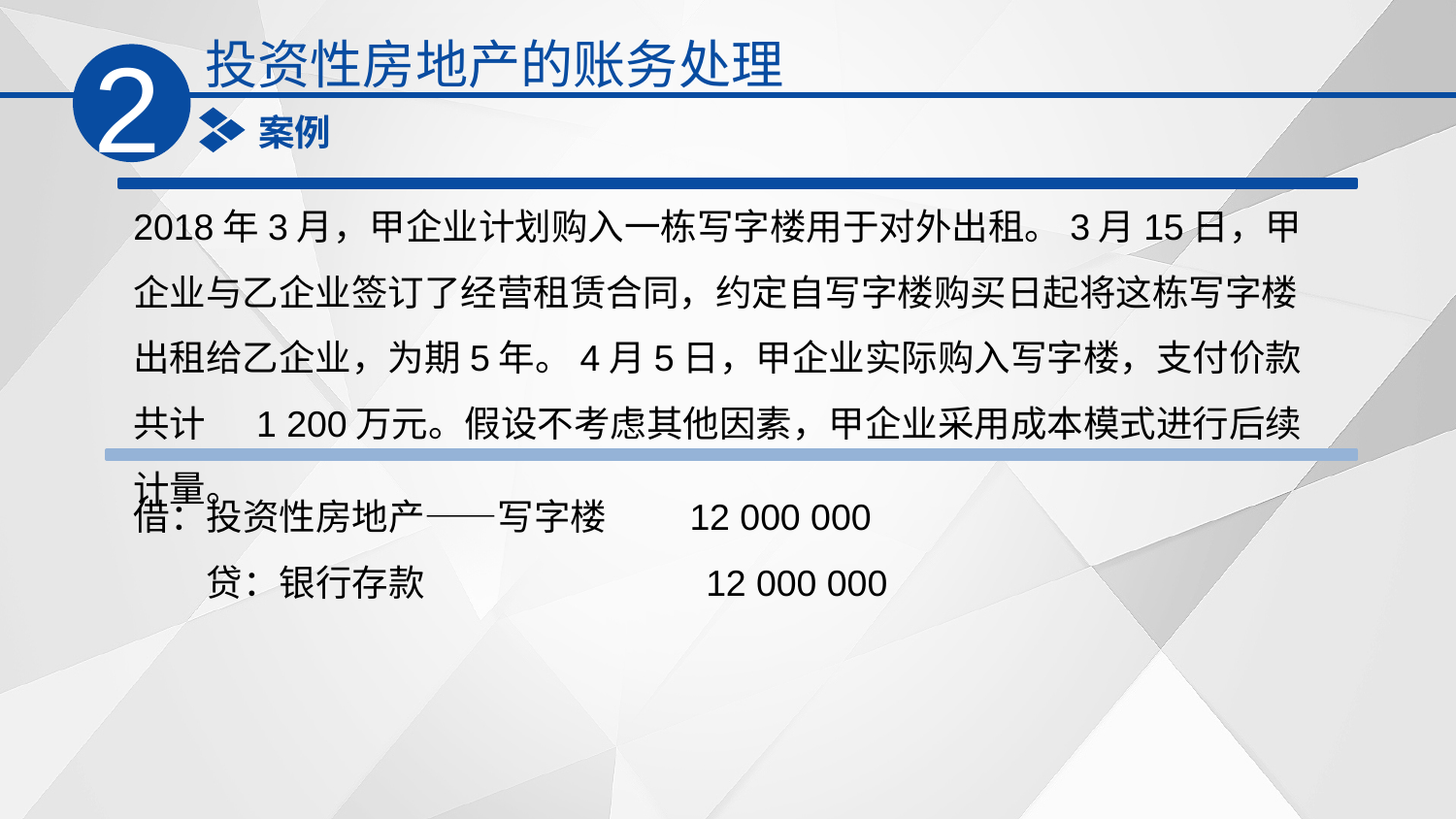

投资性房地产的账务处理
2

案例

2018年3月，甲企业计划购入一栋写字楼用于对外出租。3月15日，甲企业与乙企业签订了经营租赁合同，约定自写字楼购买日起将这栋写字楼出租给乙企业，为期5年。4月5日，甲企业实际购入写字楼，支付价款共计     1 200万元。假设不考虑其他因素，甲企业采用成本模式进行后续计量。

借：投资性房地产——写字楼         12 000 000
　　贷：银行存款                                 12 000 000